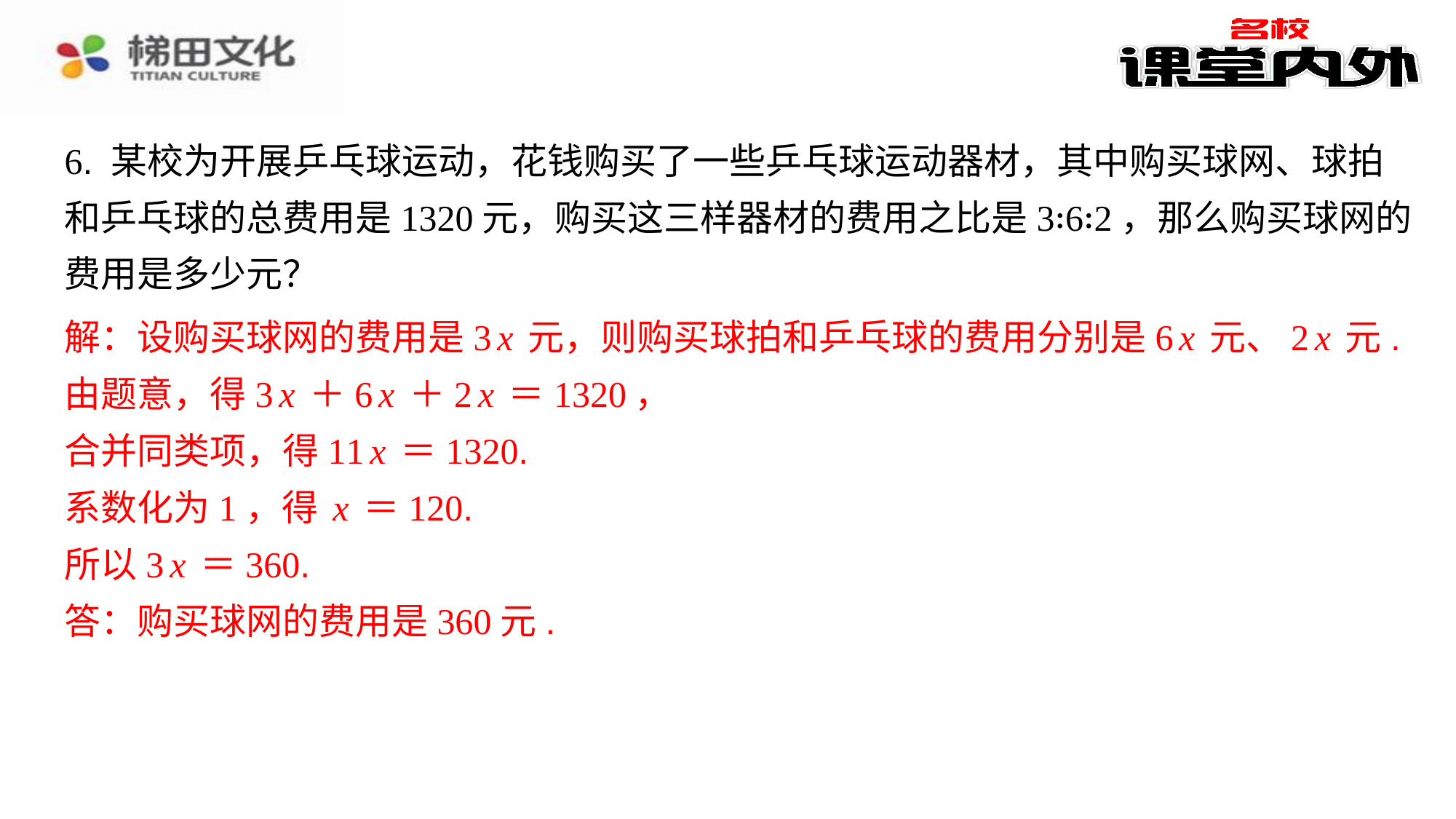

6. 某校为开展乒乓球运动，花钱购买了一些乒乓球运动器材，其中购买球网、球拍
和乒乓球的总费用是1320元，购买这三样器材的费用之比是3∶6∶2，那么购买球网的
费用是多少元？
解：设购买球网的费用是3x元，则购买球拍和乒乓球的费用分别是6x元、2x元.
解：设购买球网的费用是3x元，则购买球拍和乒乓球的费用分别是6x元、2x元.
由题意，得3x＋6x＋2x＝1320，
合并同类项，得11x＝1320.
系数化为1，得x＝120.
所以3x＝360.
答：购买球网的费用是360元.
由题意，得3x＋6x＋2x＝1320，
合并同类项，得11x＝1320.
系数化为1，得x＝120.
所以3x＝360.
答：购买球网的费用是360元.